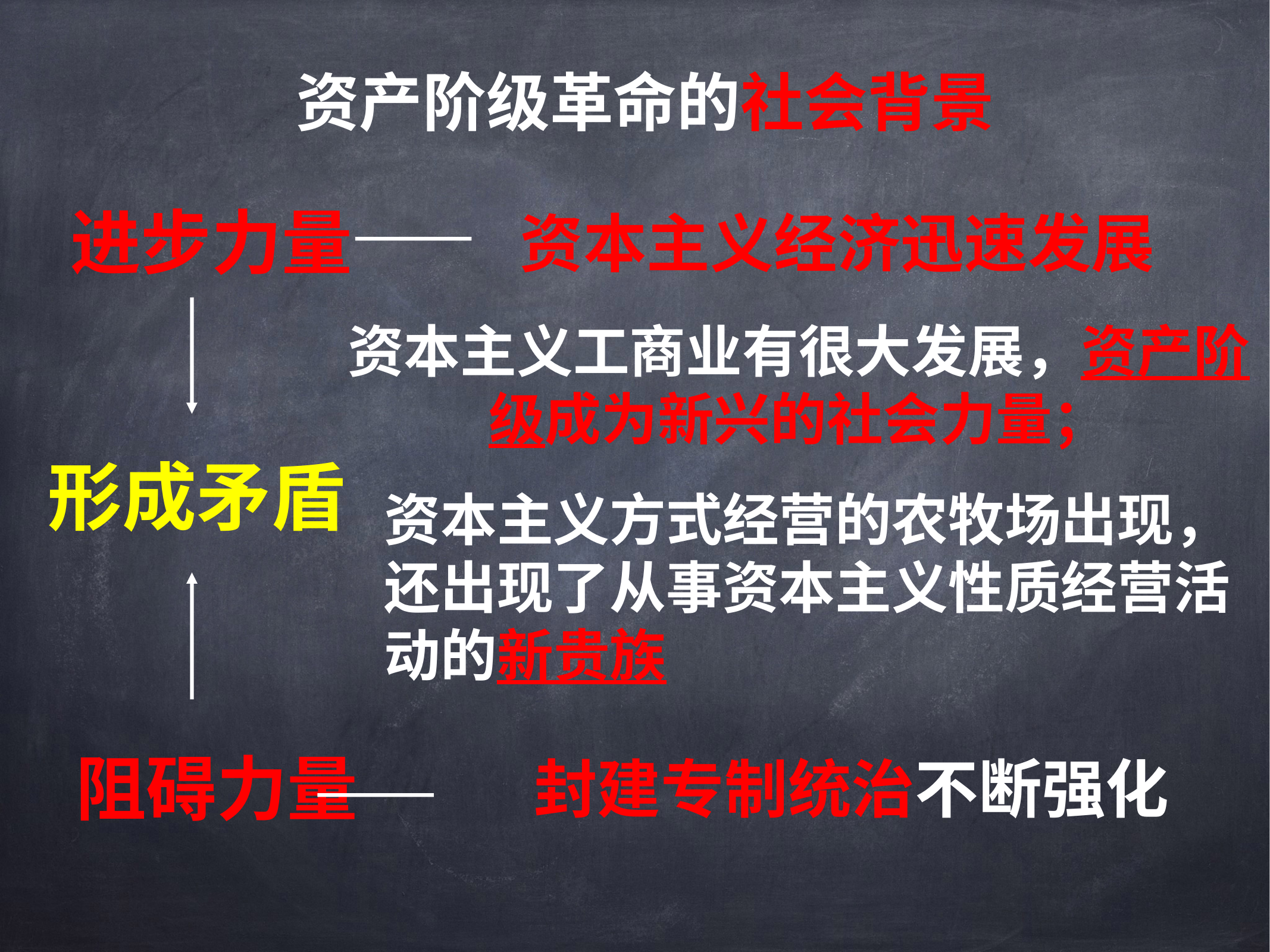

资产阶级革命的社会背景

进步力量

资本主义经济迅速发展

资本主义工商业有很大发展，资产阶级成为新兴的社会力量；
形成矛盾
资本主义方式经营的农牧场出现，还出现了从事资本主义性质经营活动的新贵族
阻碍力量

封建专制统治不断强化